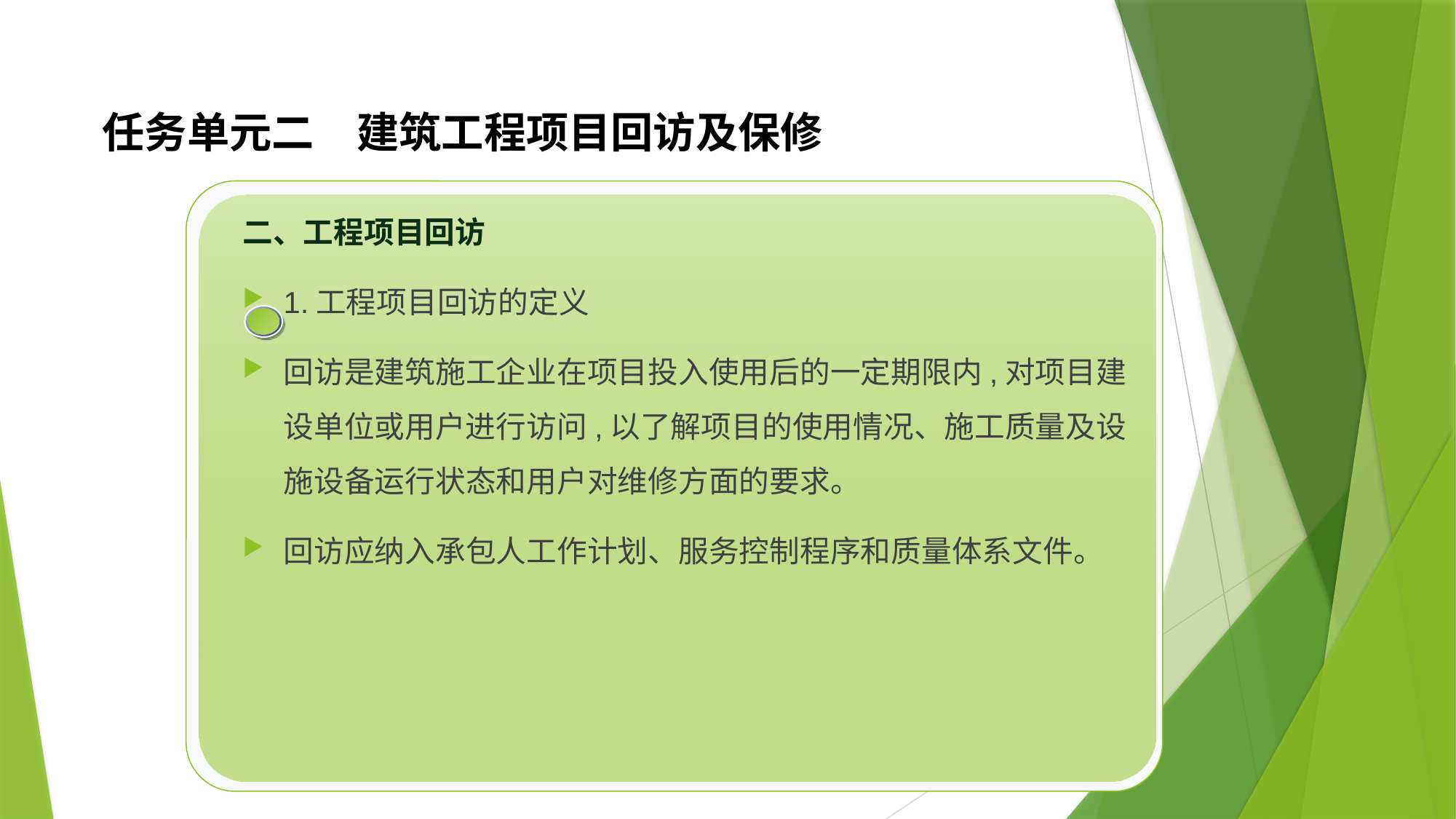

# 任务单元二　建筑工程项目回访及保修

二、工程项目回访
1.工程项目回访的定义
回访是建筑施工企业在项目投入使用后的一定期限内,对项目建设单位或用户进行访问,以了解项目的使用情况、施工质量及设施设备运行状态和用户对维修方面的要求。
回访应纳入承包人工作计划、服务控制程序和质量体系文件。